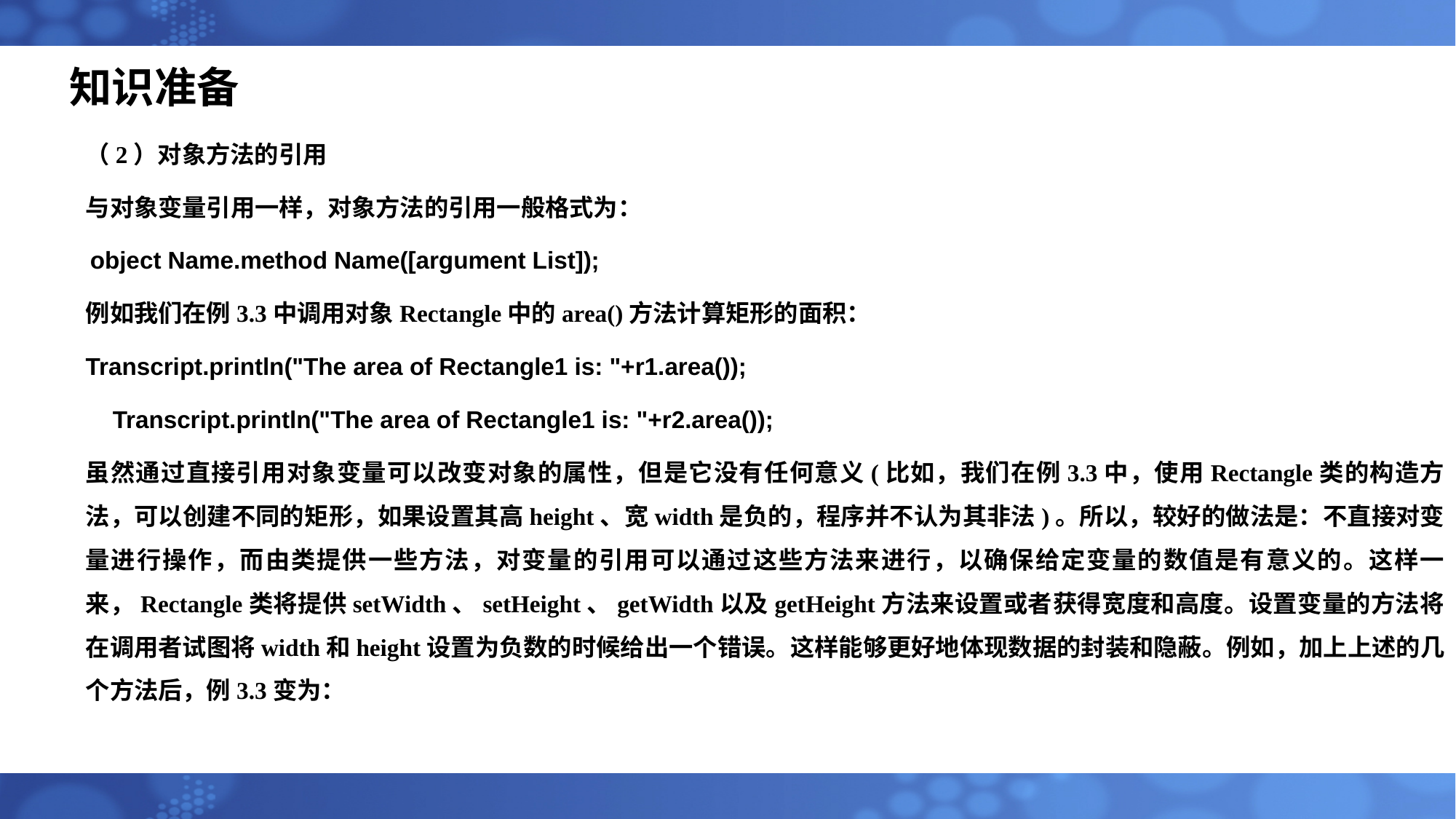

# 知识准备
（2）对象方法的引用
与对象变量引用一样，对象方法的引用一般格式为：
object Name.method Name([argument List]);
例如我们在例3.3中调用对象Rectangle中的area()方法计算矩形的面积：
Transcript.println("The area of Rectangle1 is: "+r1.area());
    Transcript.println("The area of Rectangle1 is: "+r2.area());
虽然通过直接引用对象变量可以改变对象的属性，但是它没有任何意义(比如，我们在例3.3中，使用Rectangle类的构造方法，可以创建不同的矩形，如果设置其高height、宽width是负的，程序并不认为其非法)。所以，较好的做法是：不直接对变量进行操作，而由类提供一些方法，对变量的引用可以通过这些方法来进行，以确保给定变量的数值是有意义的。这样一来，Rectangle类将提供setWidth、setHeight、getWidth以及getHeight方法来设置或者获得宽度和高度。设置变量的方法将在调用者试图将width和height设置为负数的时候给出一个错误。这样能够更好地体现数据的封装和隐蔽。例如，加上上述的几个方法后，例3.3变为：